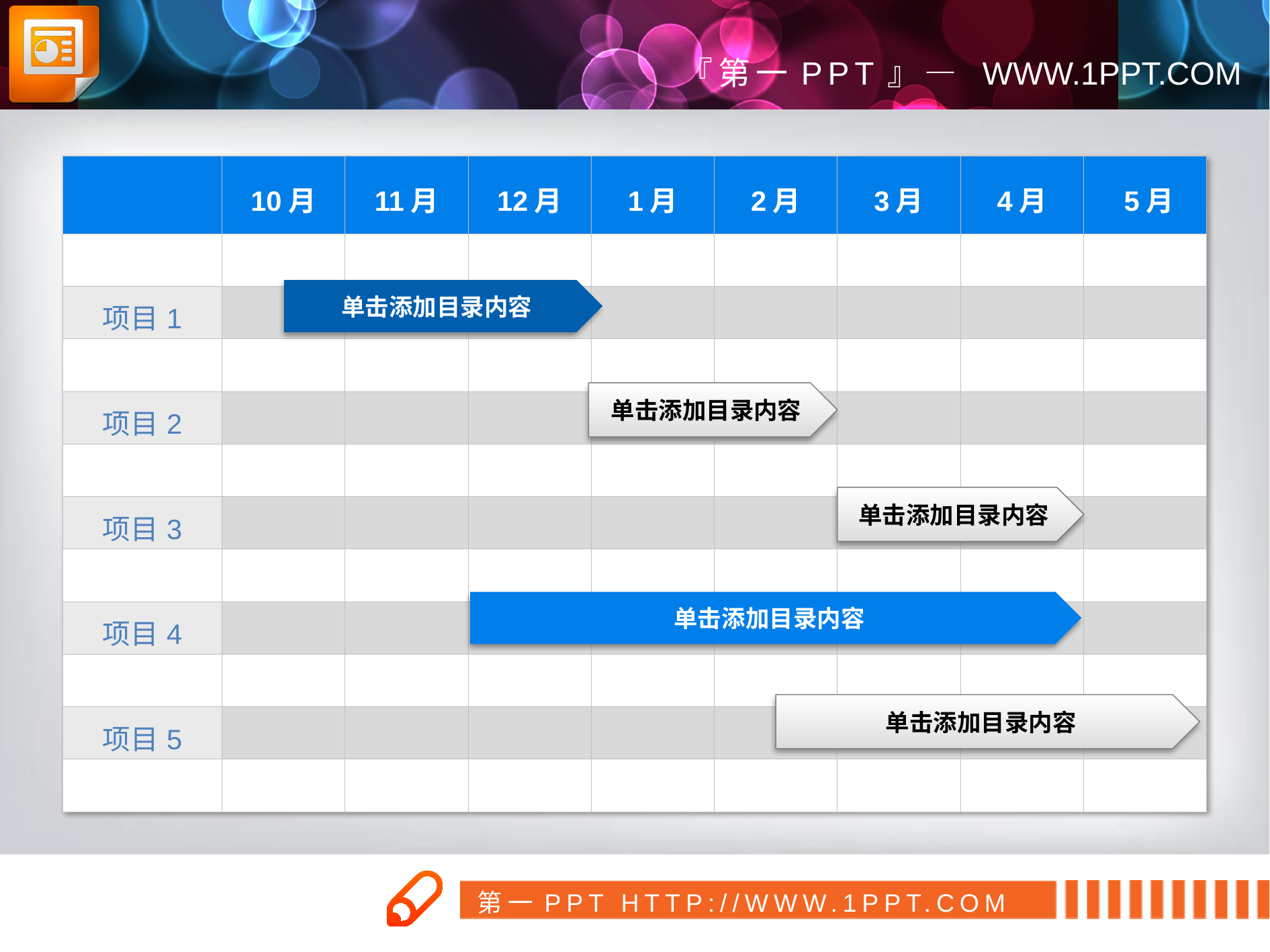

|  | 10月 | 11月 | 12月 | 1月 | 2月 | 3月 | 4月 | 5月 |
| --- | --- | --- | --- | --- | --- | --- | --- | --- |
|  |  |  |  |  |  |  |  |  |
| 项目1 |  |  |  |  |  |  |  |  |
|  |  |  |  |  |  |  |  |  |
| 项目2 |  |  |  |  |  |  |  |  |
|  |  |  |  |  |  |  |  |  |
| 项目3 |  |  |  |  |  |  |  |  |
|  |  |  |  |  |  |  |  |  |
| 项目4 |  |  |  |  |  |  |  |  |
|  |  |  |  |  |  |  |  |  |
| 项目5 |  |  |  |  |  |  |  |  |
|  |  |  |  |  |  |  |  |  |
单击添加目录内容
单击添加目录内容
单击添加目录内容
单击添加目录内容
单击添加目录内容